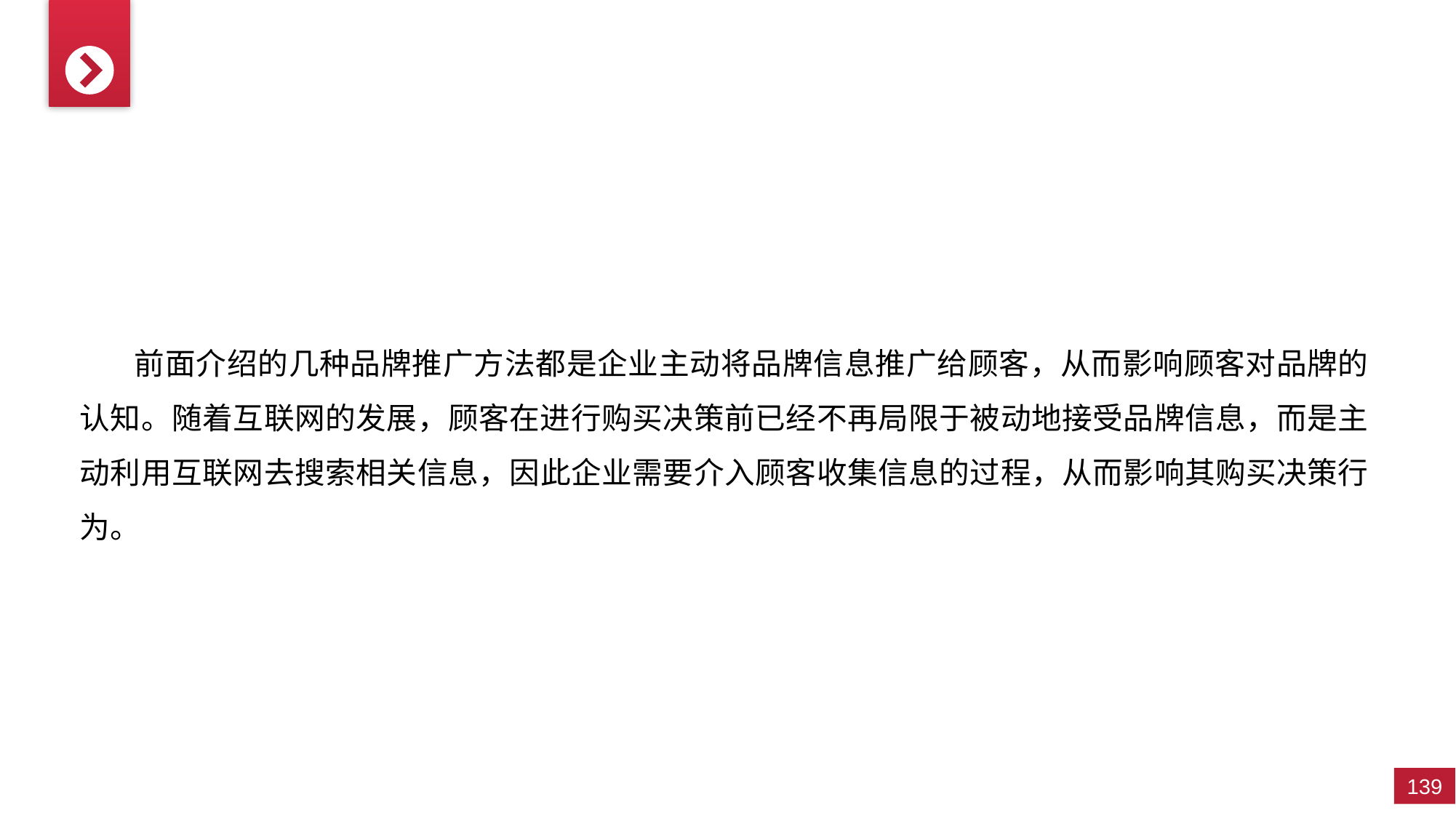

前面介绍的几种品牌推广方法都是企业主动将品牌信息推广给顾客，从而影响顾客对品牌的认知。随着互联网的发展，顾客在进行购买决策前已经不再局限于被动地接受品牌信息，而是主动利用互联网去搜索相关信息，因此企业需要介入顾客收集信息的过程，从而影响其购买决策行为。